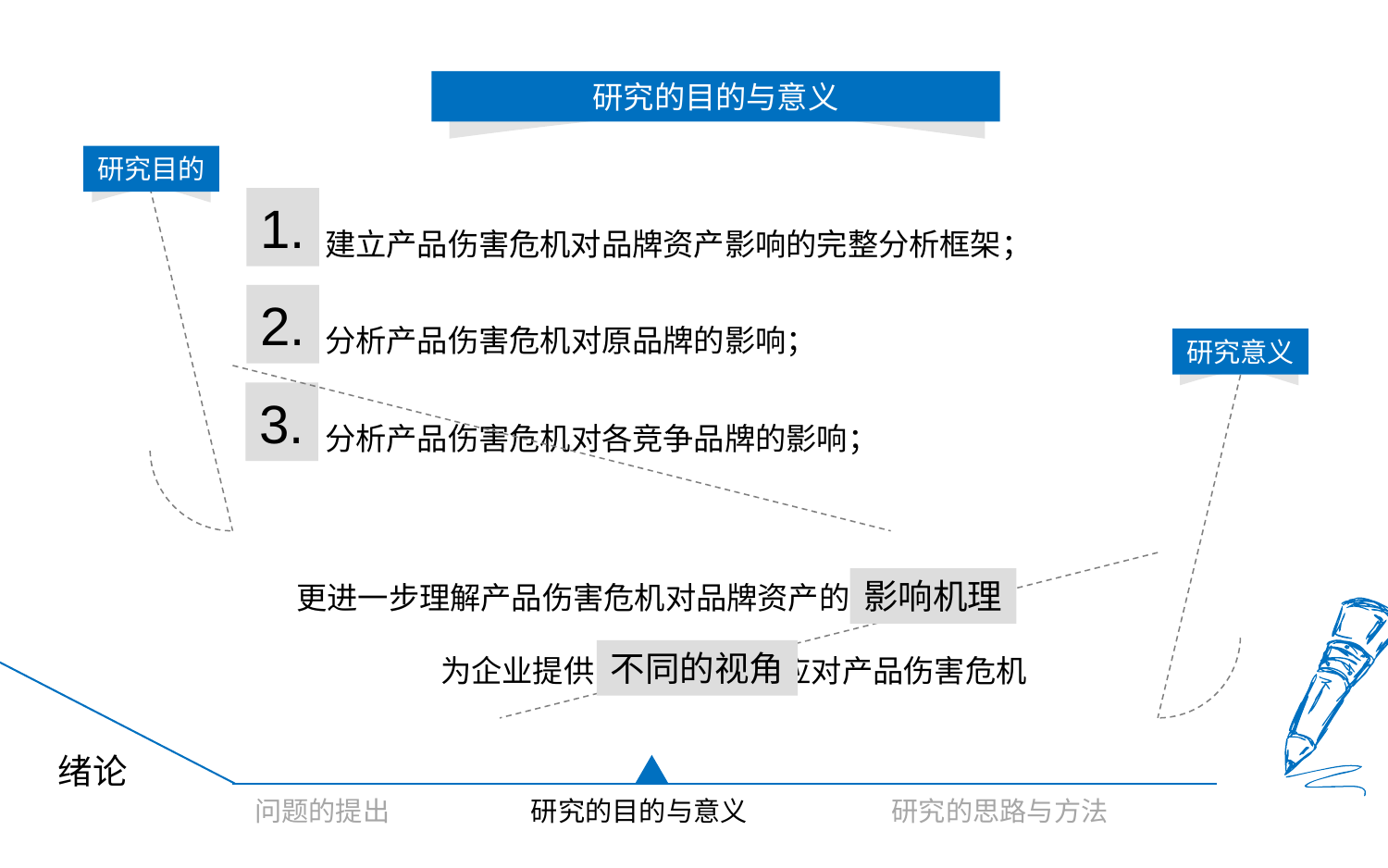

研究的目的与意义

研究目的

1.
建立产品伤害危机对品牌资产影响的完整分析框架；
2.
分析产品伤害危机对原品牌的影响；
研究意义

3.
分析产品伤害危机对各竞争品牌的影响；
影响机理
更进一步理解产品伤害危机对品牌资产的

不同的视角
为企业提供                           应对产品伤害危机
绪论

问题的提出
研究的目的与意义
研究的思路与方法